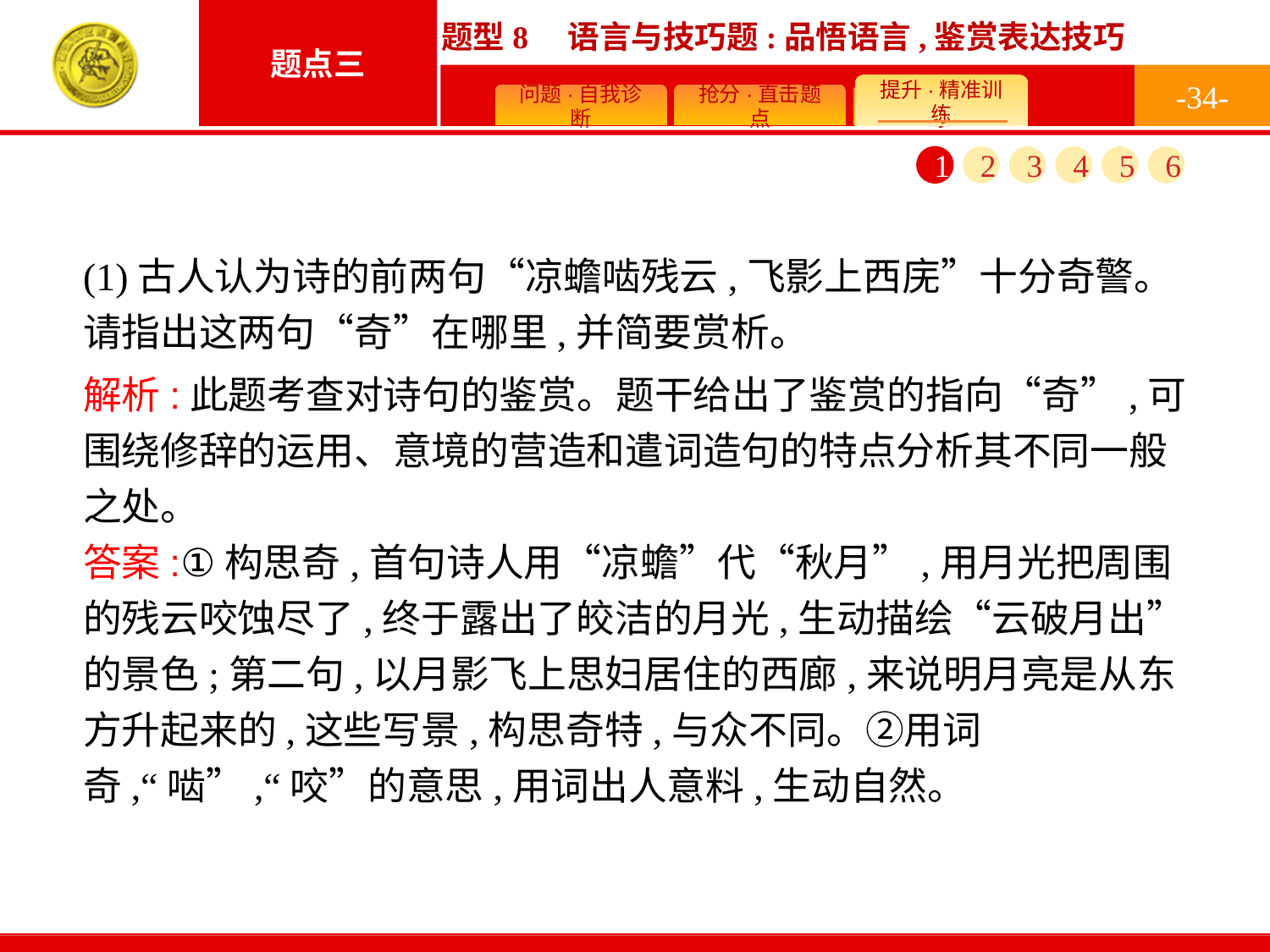

-34-
1
2
3
4
5
6
(1)古人认为诗的前两句“凉蟾啮残云,飞影上西庑”十分奇警。请指出这两句“奇”在哪里,并简要赏析。
解析:此题考查对诗句的鉴赏。题干给出了鉴赏的指向“奇”,可围绕修辞的运用、意境的营造和遣词造句的特点分析其不同一般之处。
答案:①构思奇,首句诗人用“凉蟾”代“秋月”,用月光把周围的残云咬蚀尽了,终于露出了皎洁的月光,生动描绘“云破月出”的景色;第二句,以月影飞上思妇居住的西廊,来说明月亮是从东方升起来的,这些写景,构思奇特,与众不同。②用词奇,“啮”,“咬”的意思,用词出人意料,生动自然。